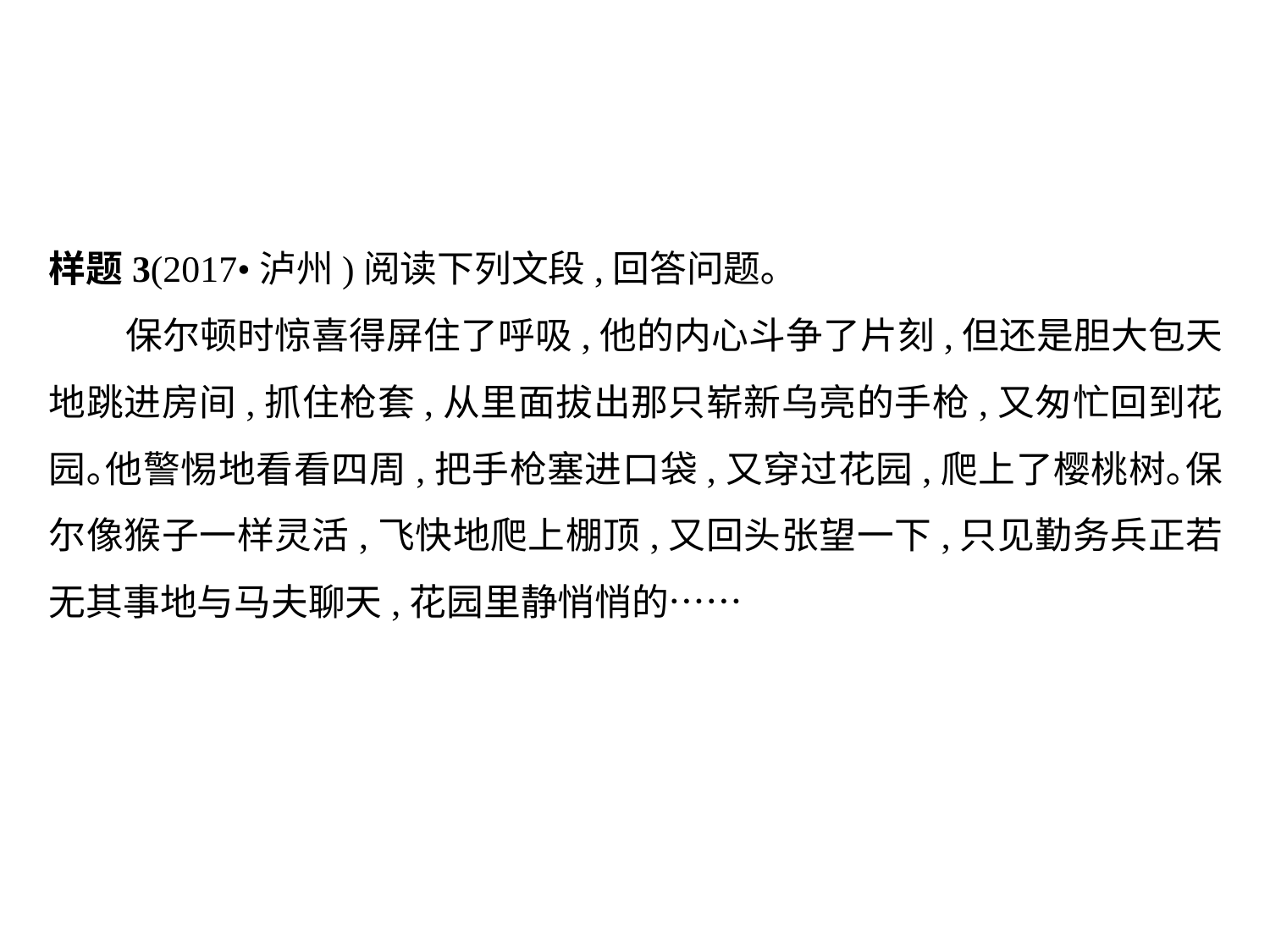

样题3(2017•泸州)阅读下列文段,回答问题｡
        保尔顿时惊喜得屏住了呼吸,他的内心斗争了片刻,但还是胆大包天地跳进房间,抓住枪套,从里面拔出那只崭新乌亮的手枪,又匆忙回到花园｡他警惕地看看四周,把手枪塞进口袋,又穿过花园,爬上了樱桃树｡保尔像猴子一样灵活,飞快地爬上棚顶,又回头张望一下,只见勤务兵正若无其事地与马夫聊天,花园里静悄悄的……